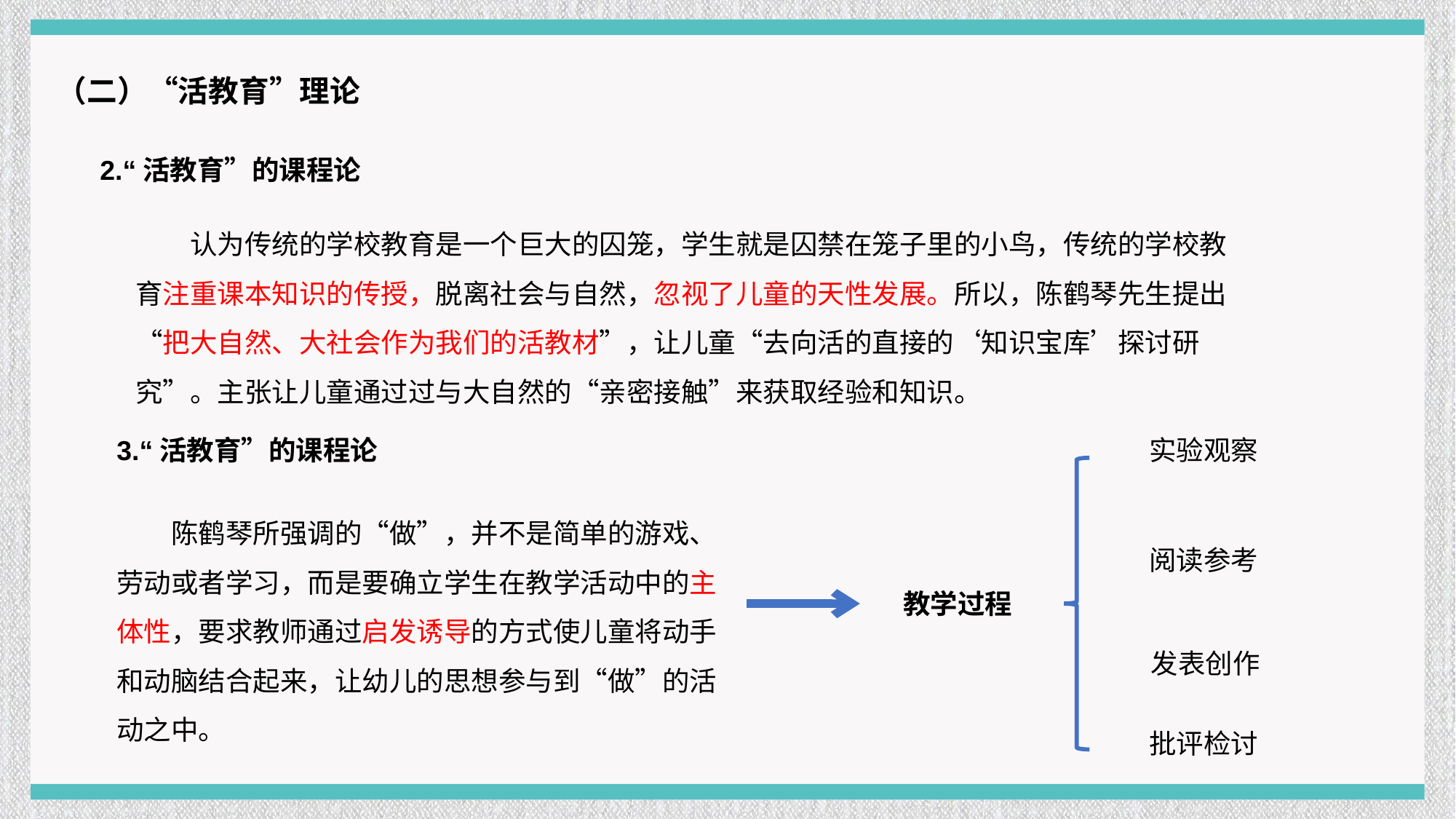

（二）“活教育”理论
2.“活教育”的课程论
认为传统的学校教育是一个巨大的囚笼，学生就是囚禁在笼子里的小鸟，传统的学校教育注重课本知识的传授，脱离社会与自然，忽视了儿童的天性发展。所以，陈鹤琴先生提出“把大自然、大社会作为我们的活教材”，让儿童“去向活的直接的‘知识宝库’探讨研究”。主张让儿童通过过与大自然的“亲密接触”来获取经验和知识。
3.“活教育”的课程论
实验观察

陈鹤琴所强调的“做”，并不是简单的游戏、劳动或者学习，而是要确立学生在教学活动中的主体性，要求教师通过启发诱导的方式使儿童将动手和动脑结合起来，让幼儿的思想参与到“做”的活动之中。
阅读参考
教学过程
发表创作
批评检讨